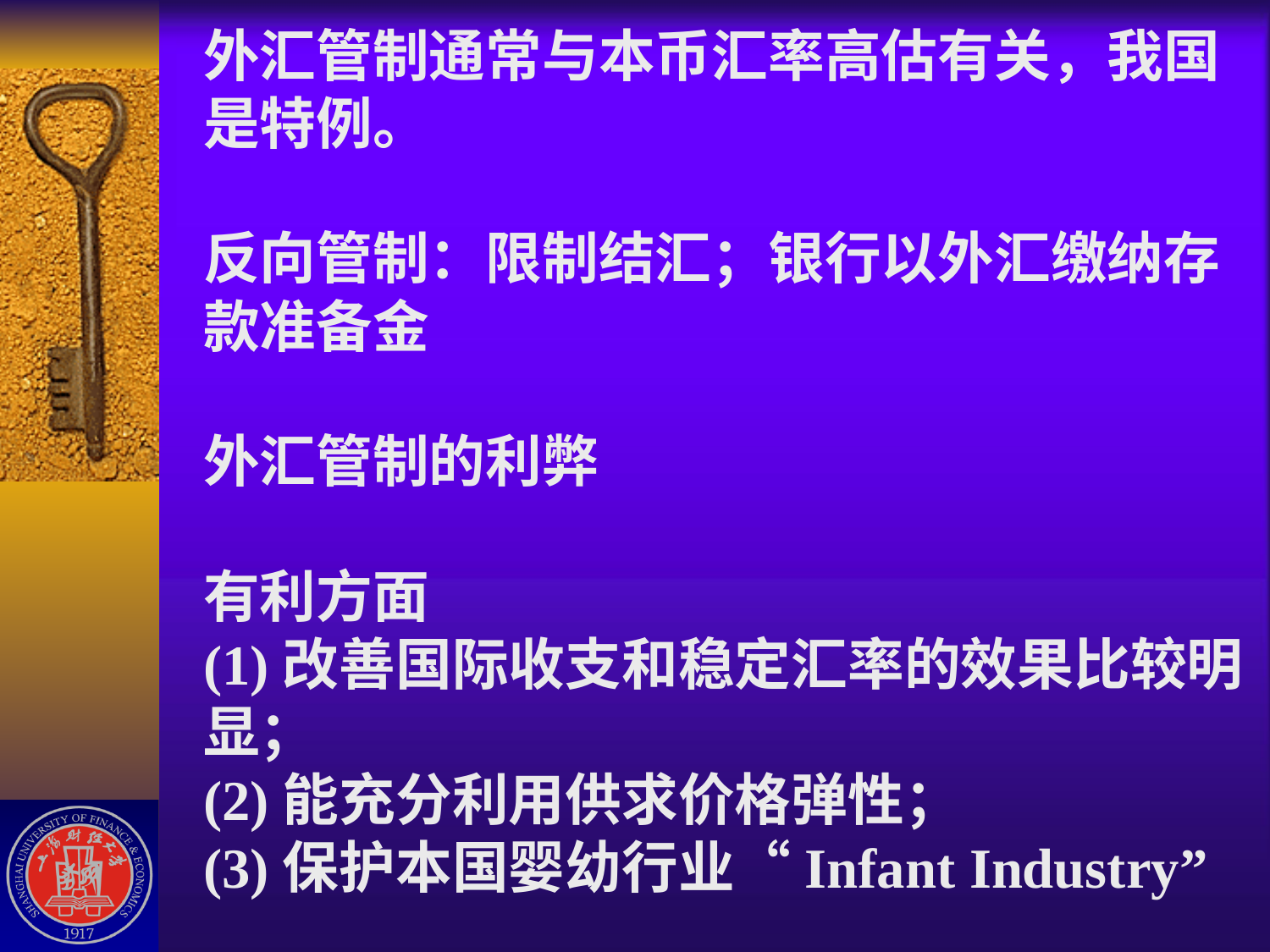

# 外汇管制通常与本币汇率高估有关，我国是特例。 反向管制：限制结汇；银行以外汇缴纳存款准备金 外汇管制的利弊 有利方面 (1)改善国际收支和稳定汇率的效果比较明显； (2)能充分利用供求价格弹性； (3)保护本国婴幼行业“Infant Industry”